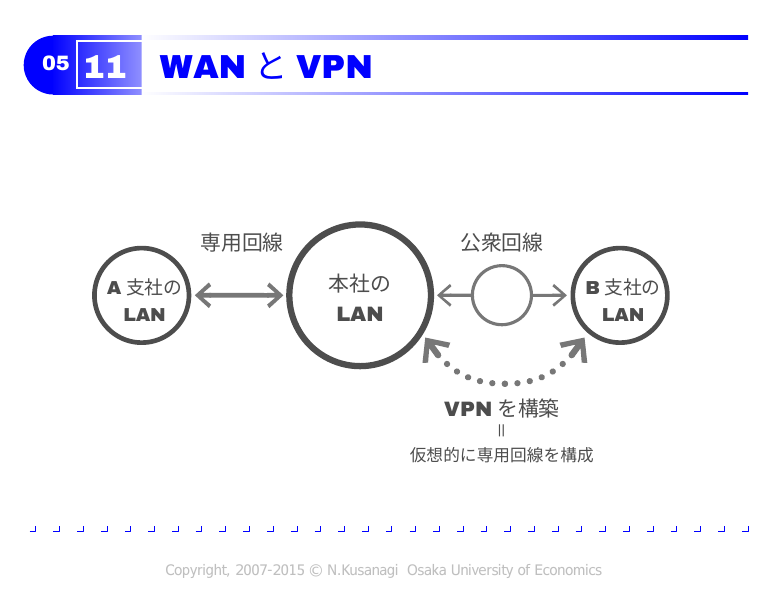

# 11   WANとVPN
本社の
LAN

専用回線
公衆回線
A支社の
LAN
B支社の
LAN

VPNを構築
＝
仮想的に専用回線を構成